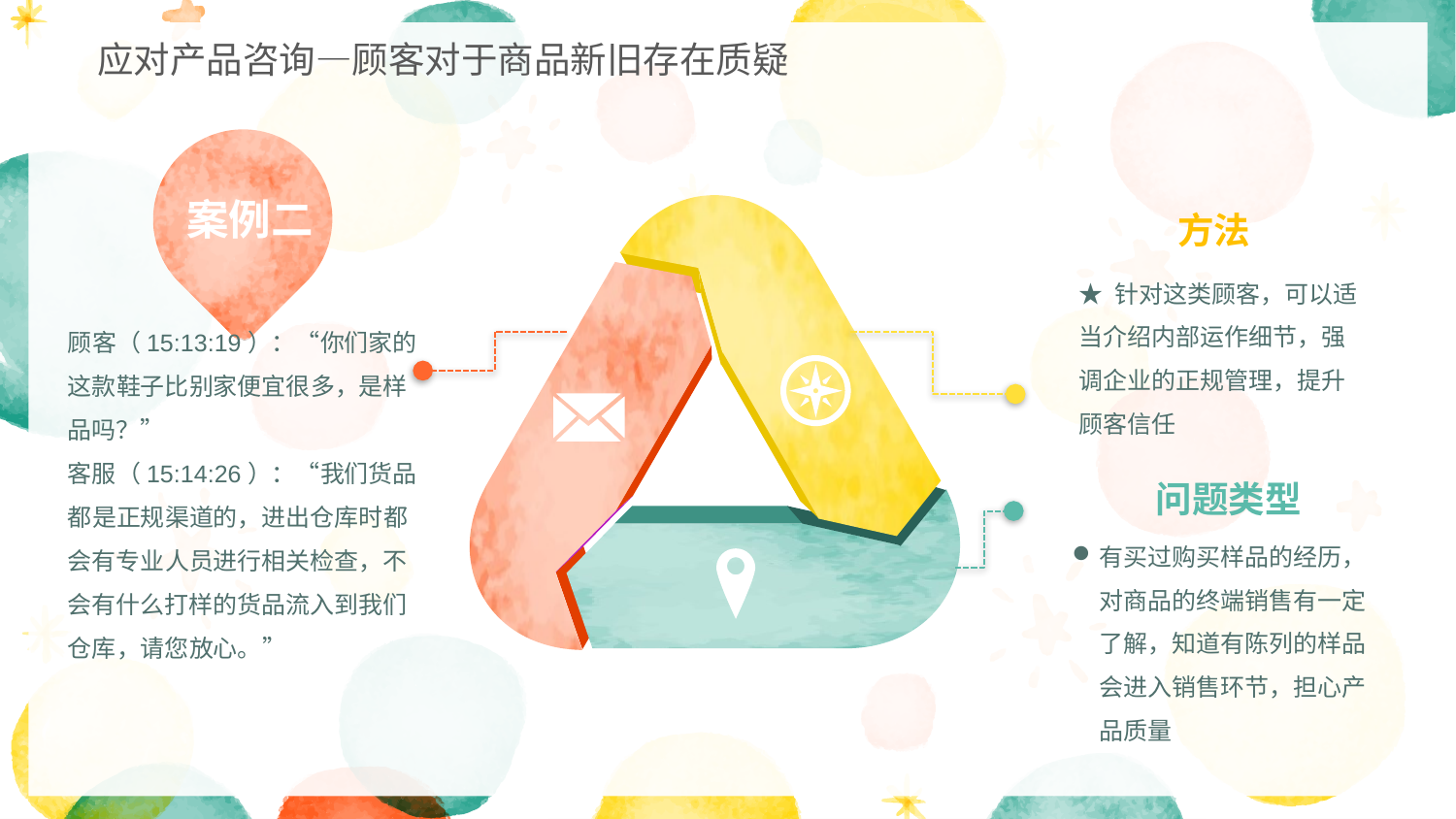

应对产品咨询—顾客对于商品新旧存在质疑

案例二

方法
★ 针对这类顾客，可以适当介绍内部运作细节，强调企业的正规管理，提升顾客信任
问题类型
有买过购买样品的经历，对商品的终端销售有一定了解，知道有陈列的样品会进入销售环节，担心产品质量

顾客（15:13:19）：“你们家的这款鞋子比别家便宜很多，是样品吗？”
客服（15:14:26）：“我们货品都是正规渠道的，进出仓库时都会有专业人员进行相关检查，不会有什么打样的货品流入到我们仓库，请您放心。”